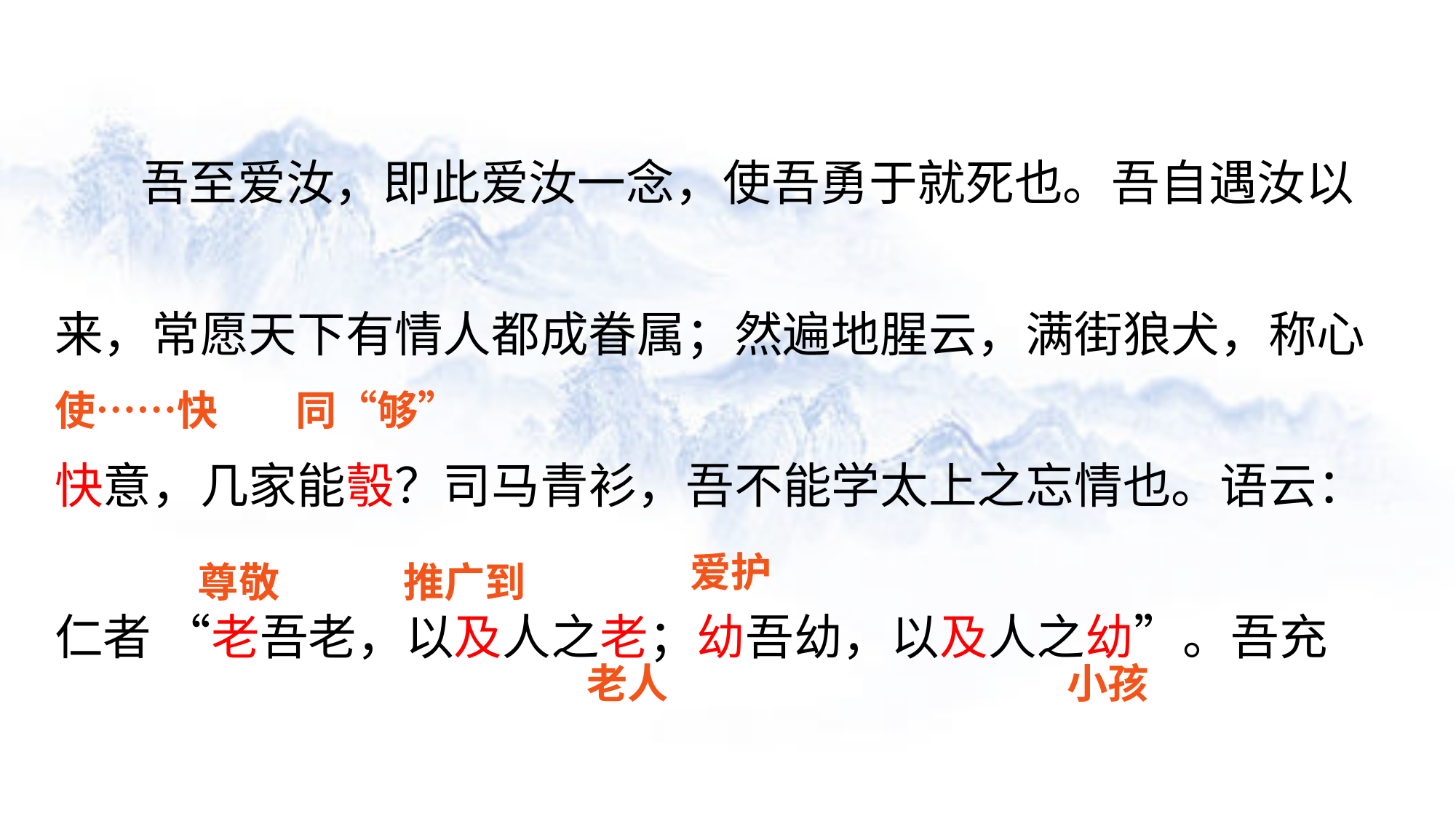

吾至爱汝，即此爱汝一念，使吾勇于就死也。吾自遇汝以

来，常愿天下有情人都成眷属；然遍地腥云，满街狼犬，称心

快意，几家能彀？司马青衫，吾不能学太上之忘情也。语云：

仁者 “老吾老，以及人之老；幼吾幼，以及人之幼”。吾充
使……快
同“够”
爱护
尊敬
推广到
老人
小孩